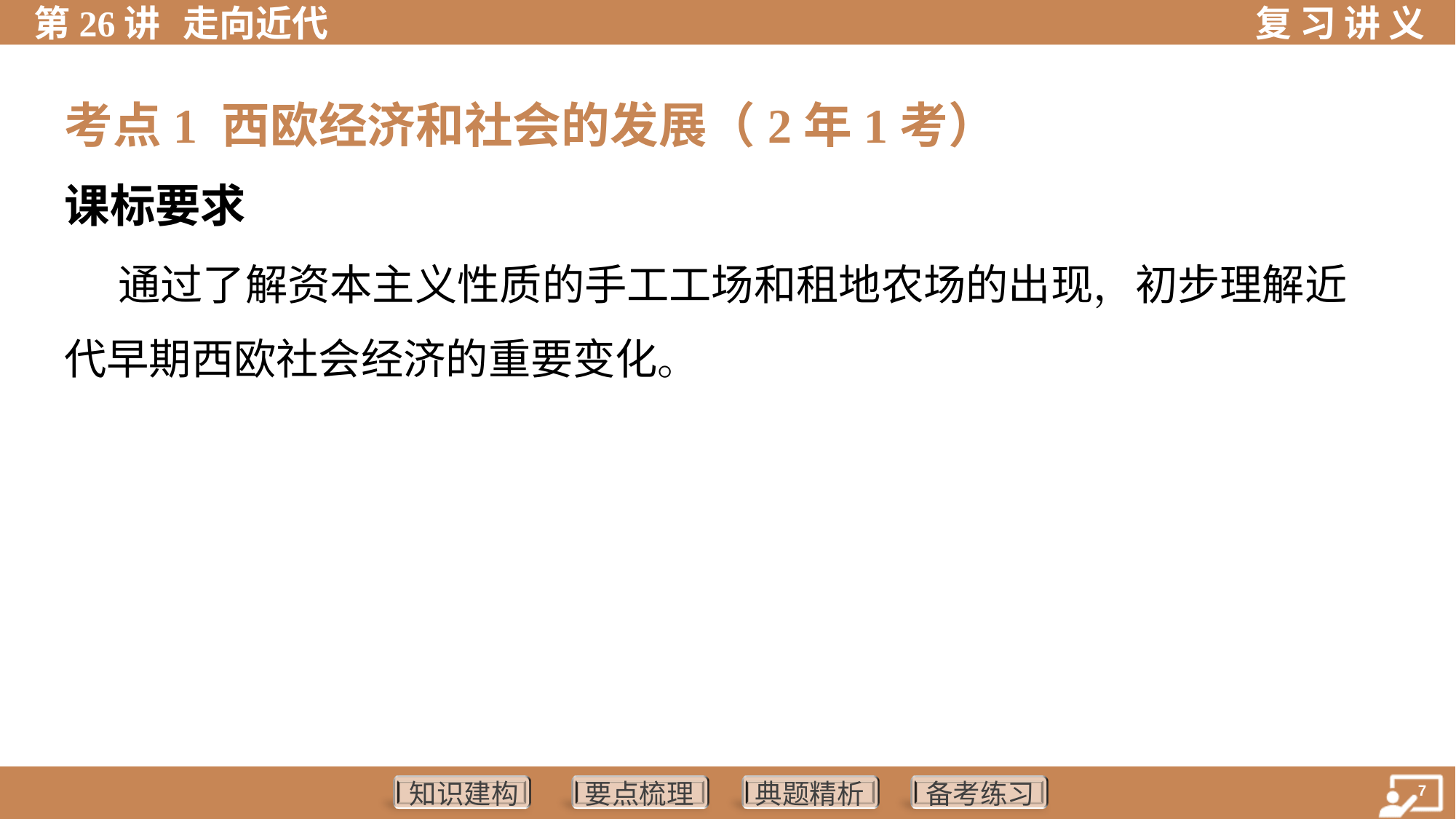

考点1 西欧经济和社会的发展（2年1考）
课标要求
    通过了解资本主义性质的手工工场和租地农场的出现，初步理解近
代早期西欧社会经济的重要变化。